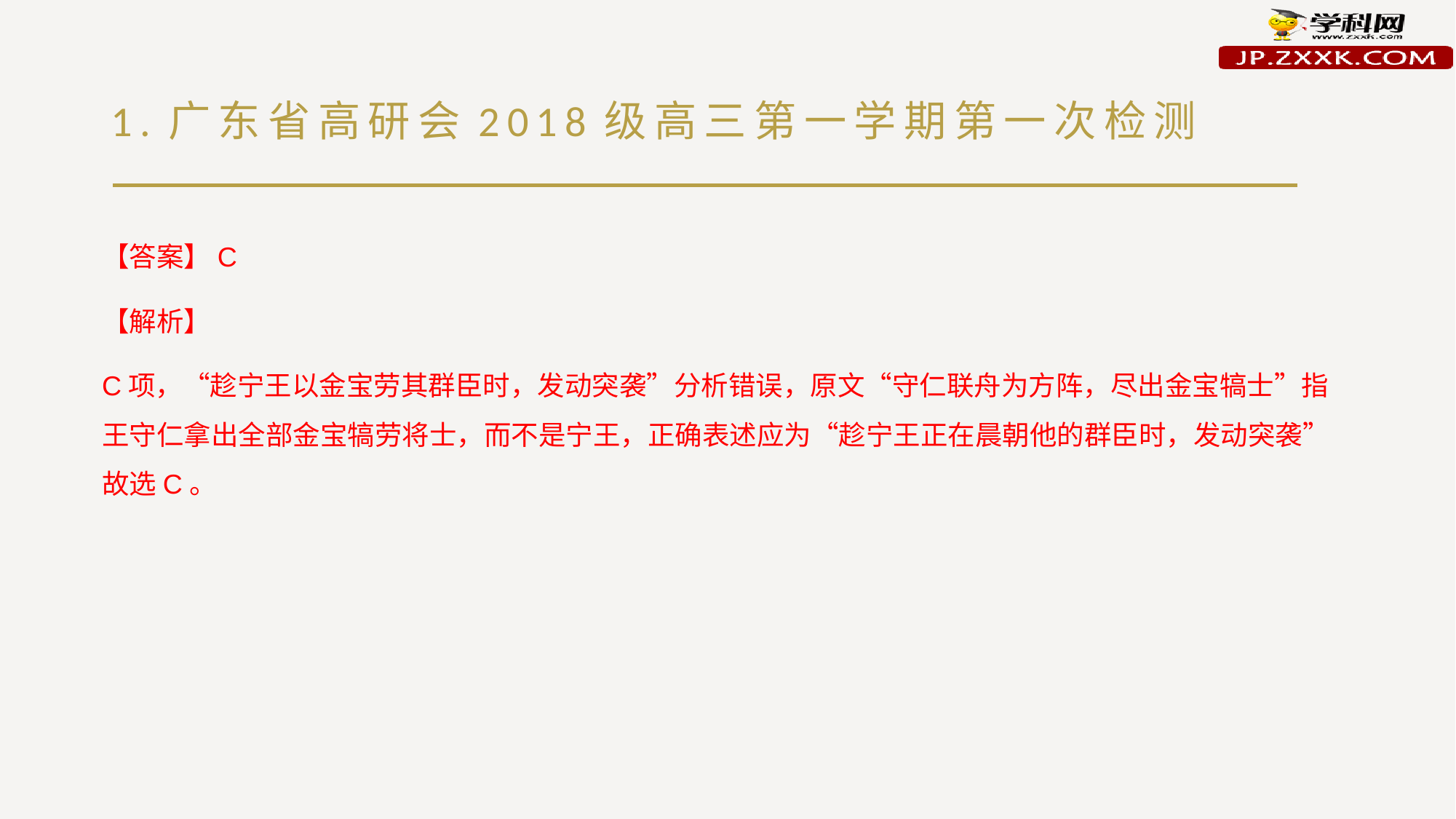

# 1.广东省高研会2018级高三第一学期第一次检测
【答案】C
【解析】
C项，“趁宁王以金宝劳其群臣时，发动突袭”分析错误，原文“守仁联舟为方阵，尽出金宝犒士”指王守仁拿出全部金宝犒劳将士，而不是宁王，正确表述应为“趁宁王正在晨朝他的群臣时，发动突袭”故选C。